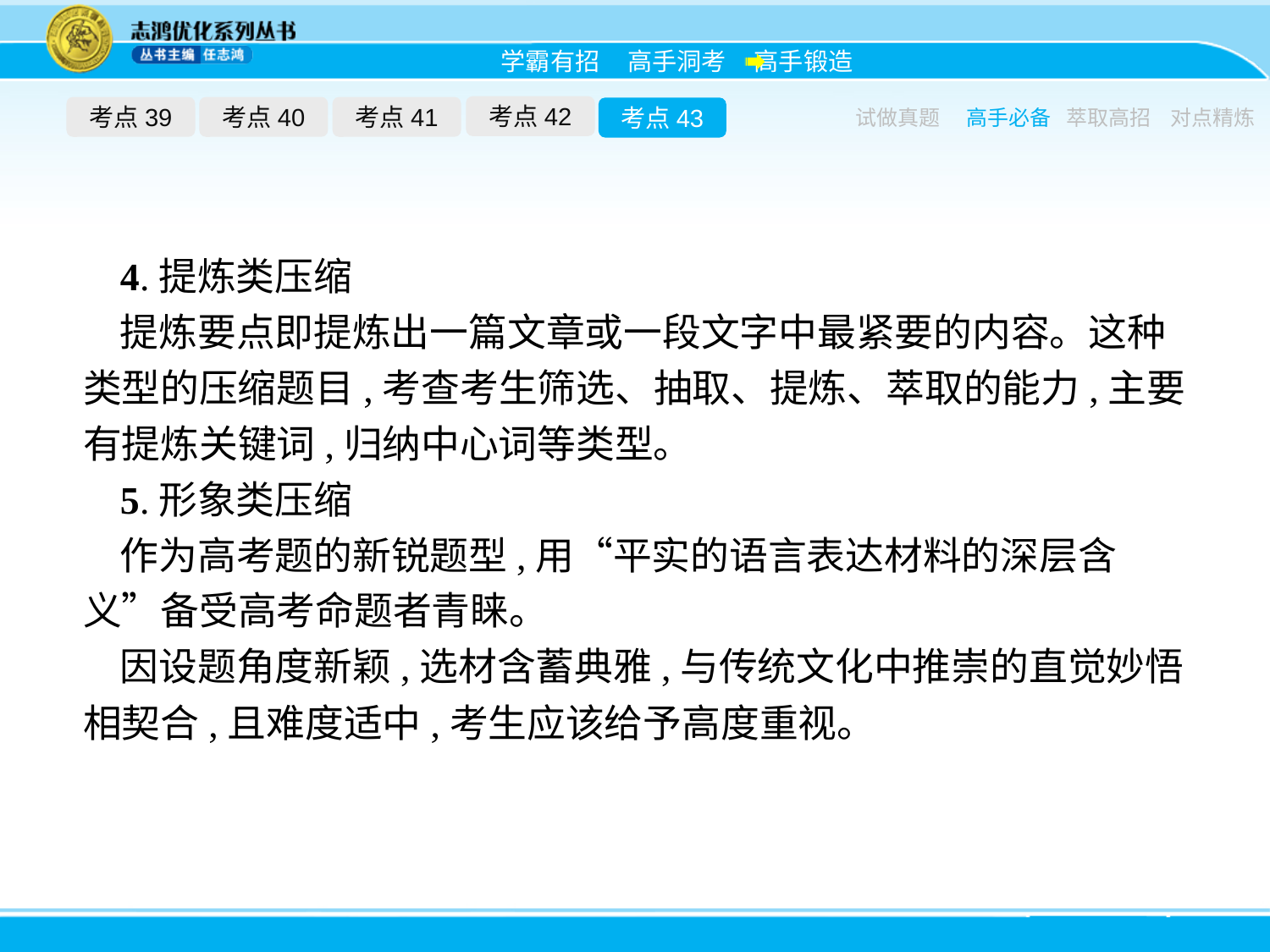

考点42
考点39
考点40
考点41
考点43
试做真题
高手必备
萃取高招
对点精炼
4.提炼类压缩
提炼要点即提炼出一篇文章或一段文字中最紧要的内容。这种类型的压缩题目,考查考生筛选、抽取、提炼、萃取的能力,主要有提炼关键词,归纳中心词等类型。
5.形象类压缩
作为高考题的新锐题型,用“平实的语言表达材料的深层含义”备受高考命题者青睐。
因设题角度新颖,选材含蓄典雅,与传统文化中推崇的直觉妙悟相契合,且难度适中,考生应该给予高度重视。